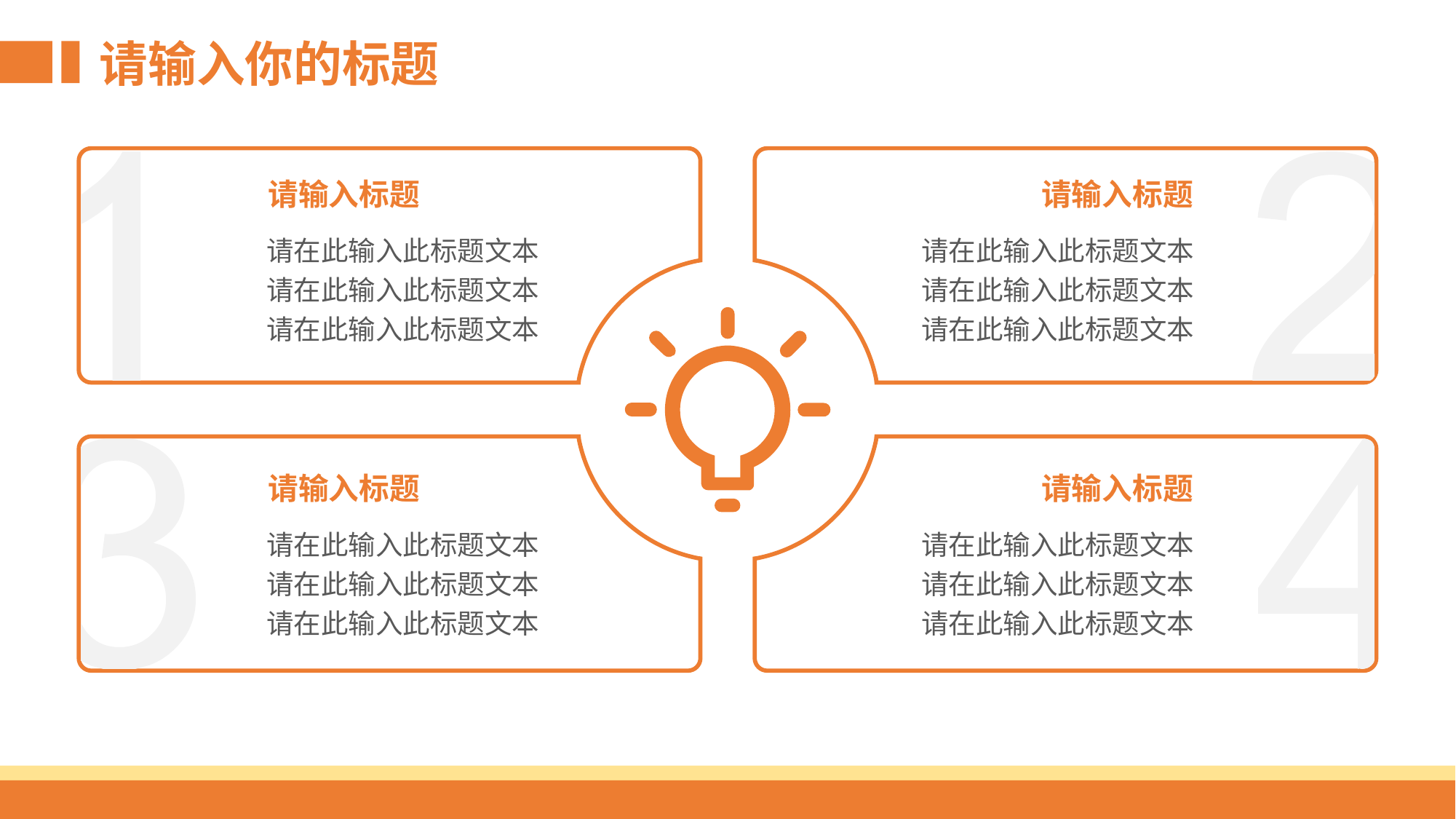

请输入你的标题

请输入标题
请输入标题
请在此输入此标题文本
请在此输入此标题文本
请在此输入此标题文本
请在此输入此标题文本
请在此输入此标题文本
请在此输入此标题文本

请输入标题
请输入标题
请在此输入此标题文本
请在此输入此标题文本
请在此输入此标题文本
请在此输入此标题文本
请在此输入此标题文本
请在此输入此标题文本